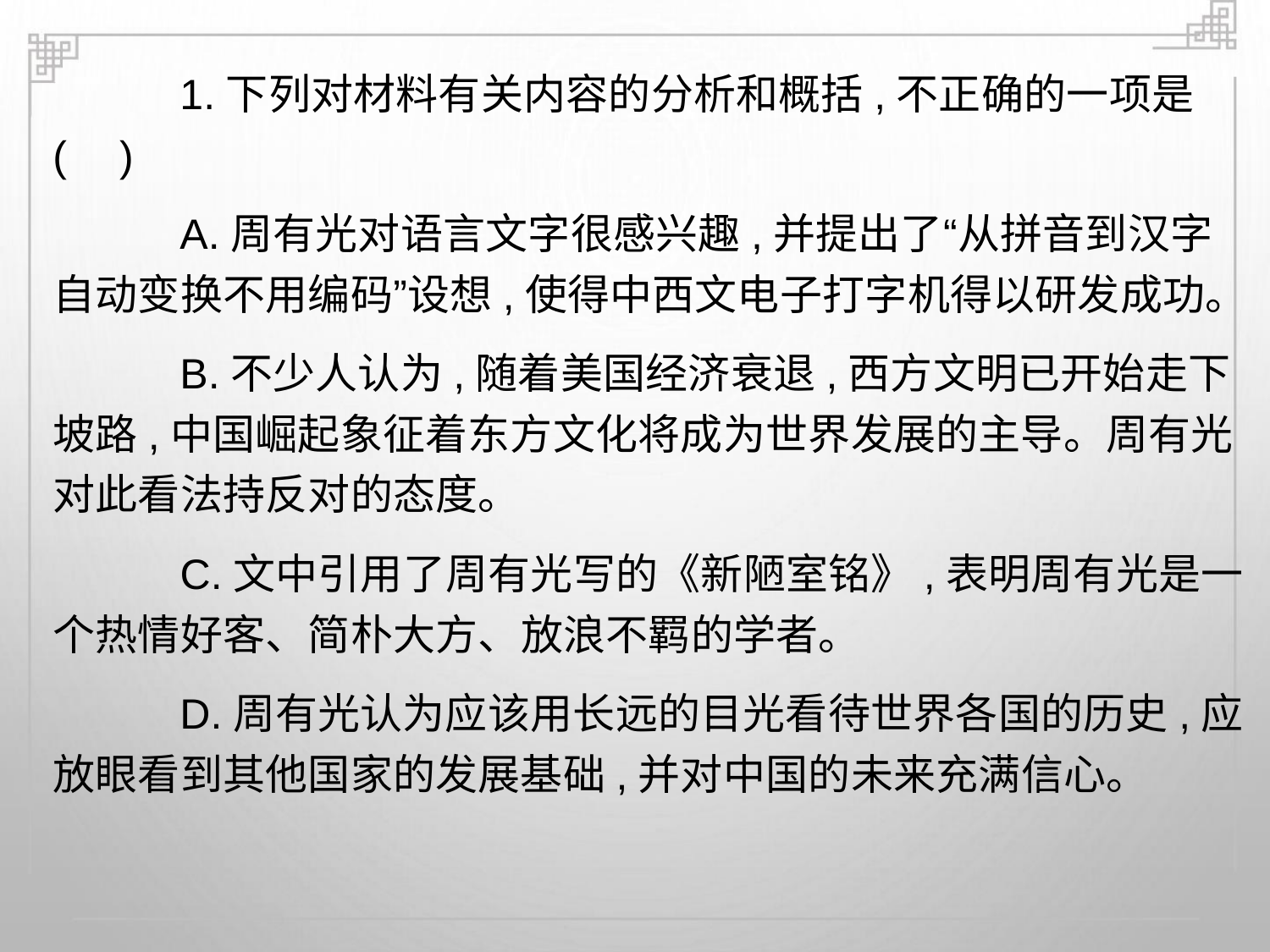

1.下列对材料有关内容的分析和概括,不正确的一项是
A.周有光对语言文字很感兴趣,并提出了“从拼音到汉字
(  )
自动变换不用编码”设想,使得中西文电子打字机得以研发成功。
B.不少人认为,随着美国经济衰退,西方文明已开始走下
坡路,中国崛起象征着东方文化将成为世界发展的主导。周有光
对此看法持反对的态度。
C.文中引用了周有光写的《新陋室铭》,表明周有光是一
个热情好客、简朴大方、放浪不羁的学者。
D.周有光认为应该用长远的目光看待世界各国的历史,应
放眼看到其他国家的发展基础,并对中国的未来充满信心。